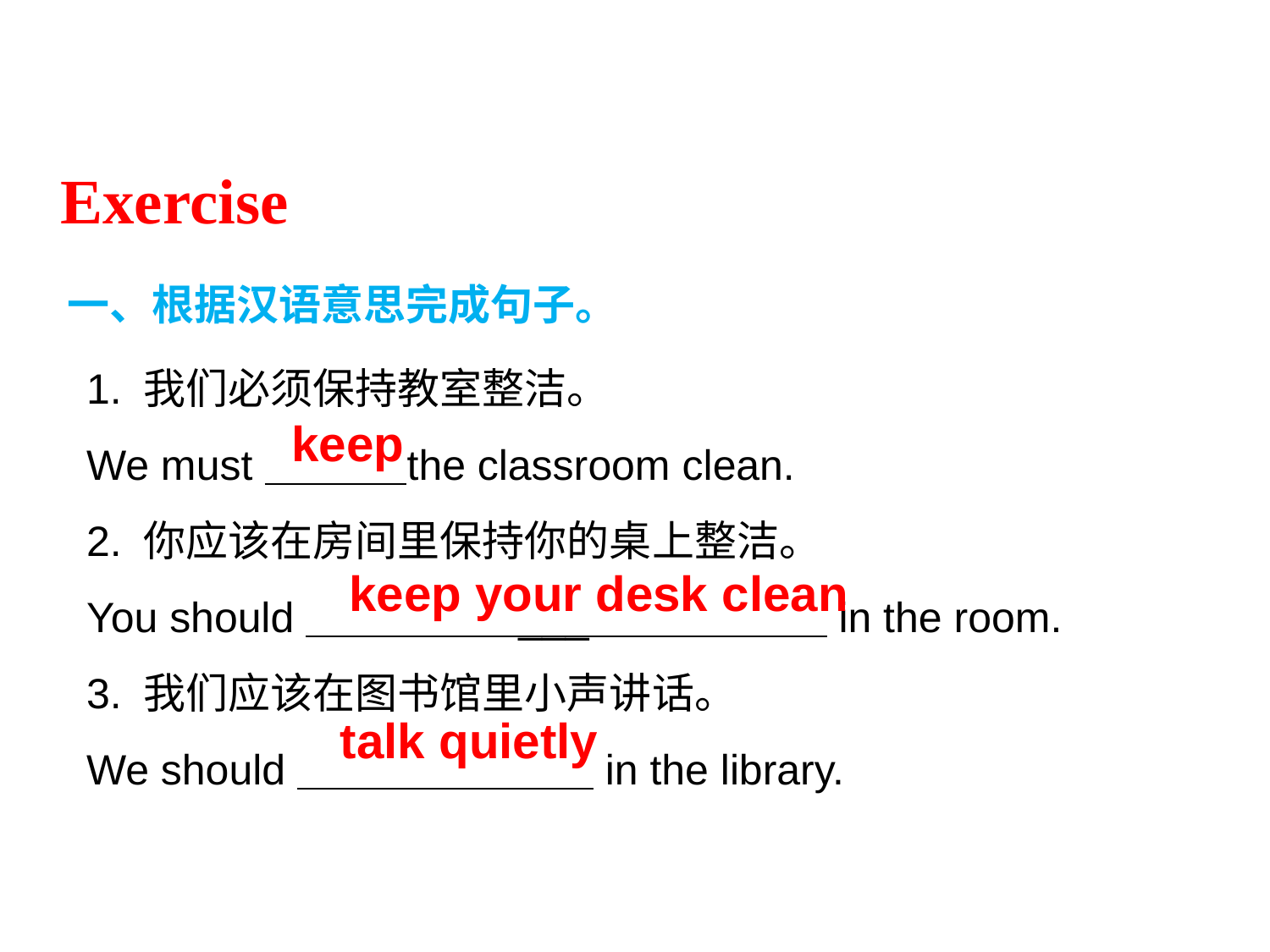

Exercise
一、根据汉语意思完成句子。
1. 我们必须保持教室整洁。
We must             the classroom clean.
2. 你应该在房间里保持你的桌上整洁。
You should                   ___                     in the room.
3. 我们应该在图书馆里小声讲话。
We should                           in the library.
keep
keep your desk clean
talk quietly